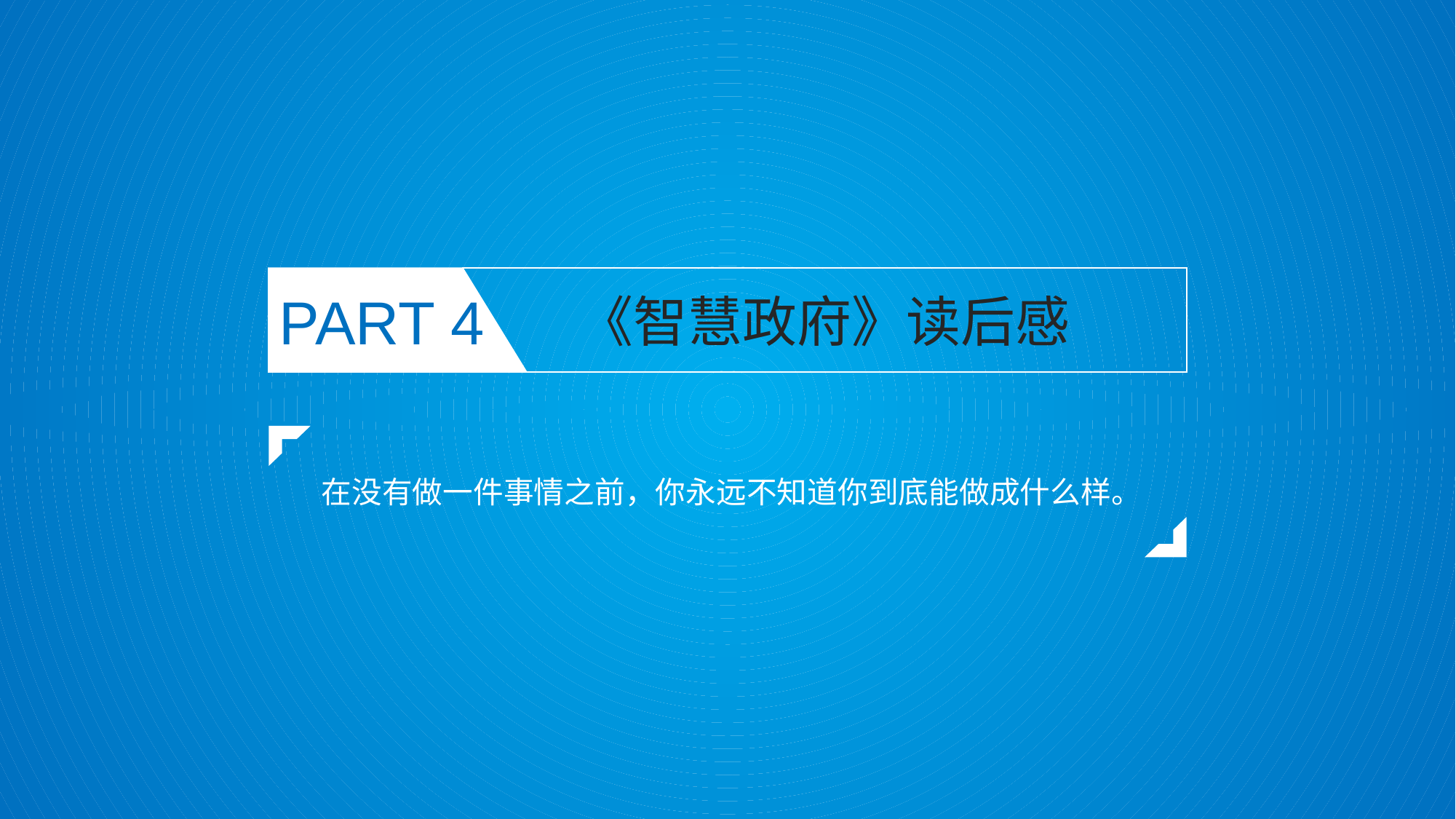

《智慧政府》读后感
PART 4

在没有做一件事情之前，你永远不知道你到底能做成什么样。